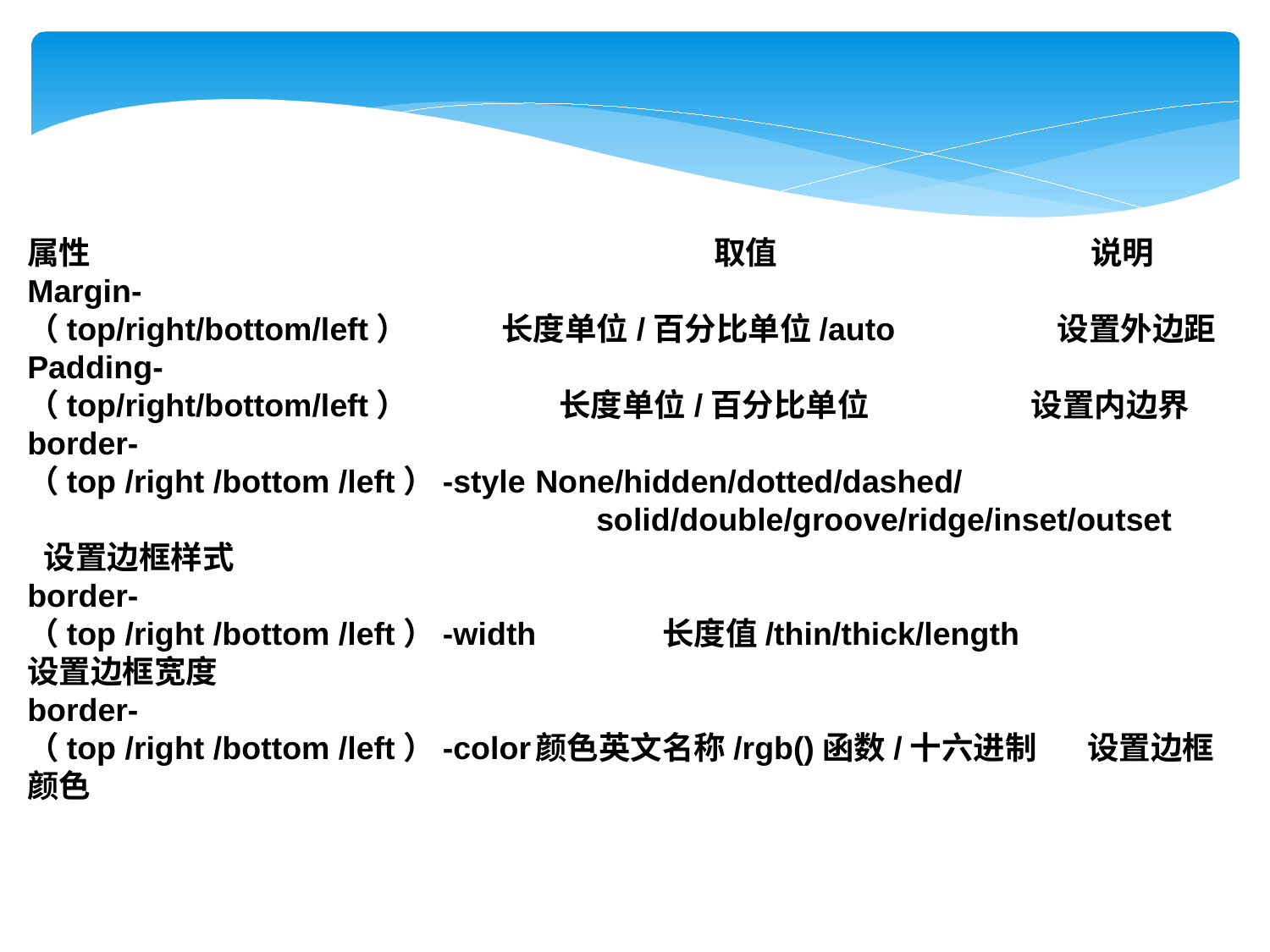

属性	                                                                              取值	                                          说明
Margin-
（top/right/bottom/left）	             长度单位/百分比单位/auto	               设置外边距
Padding-
（top/right/bottom/left）	                     长度单位/百分比单位	                设置内边界
border-
（top /right /bottom /left）-style	None/hidden/dotted/dashed/
                                                                solid/double/groove/ridge/inset/outset        设置边框样式
border-
（top /right /bottom /left）-width	长度值/thin/thick/length	                 设置边框宽度
border-
（top /right /bottom /left）-color	颜色英文名称/rgb()函数/十六进制       设置边框颜色